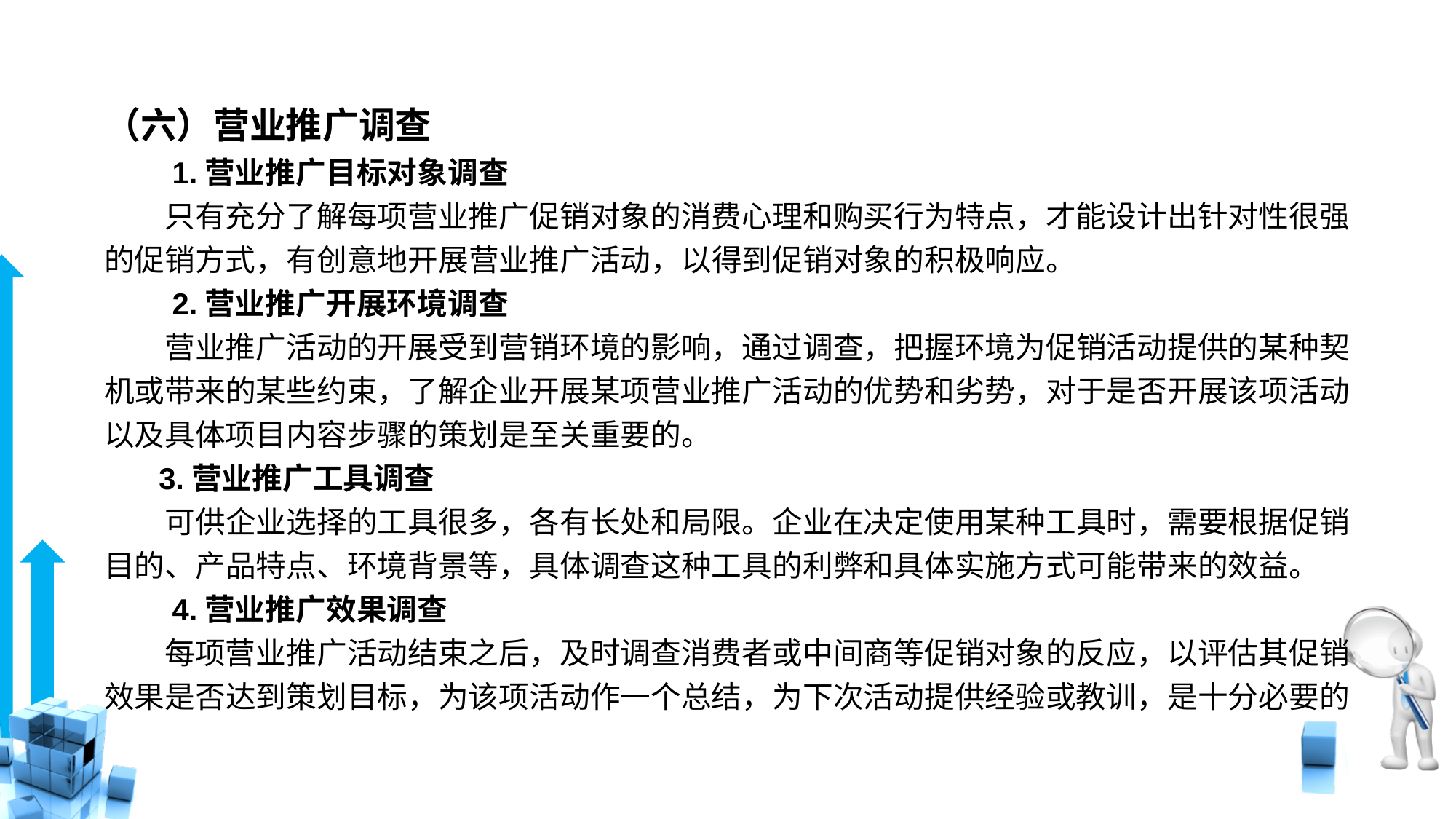

# （六）营业推广调查
　　1.营业推广目标对象调查
　　只有充分了解每项营业推广促销对象的消费心理和购买行为特点，才能设计出针对性很强的促销方式，有创意地开展营业推广活动，以得到促销对象的积极响应。
　　2.营业推广开展环境调查
　　营业推广活动的开展受到营销环境的影响，通过调查，把握环境为促销活动提供的某种契机或带来的某些约束，了解企业开展某项营业推广活动的优势和劣势，对于是否开展该项活动以及具体项目内容步骤的策划是至关重要的。
       3.营业推广工具调查
　　可供企业选择的工具很多，各有长处和局限。企业在决定使用某种工具时，需要根据促销目的、产品特点、环境背景等，具体调查这种工具的利弊和具体实施方式可能带来的效益。
　　4.营业推广效果调查
　　每项营业推广活动结束之后，及时调查消费者或中间商等促销对象的反应，以评估其促销效果是否达到策划目标，为该项活动作一个总结，为下次活动提供经验或教训，是十分必要的